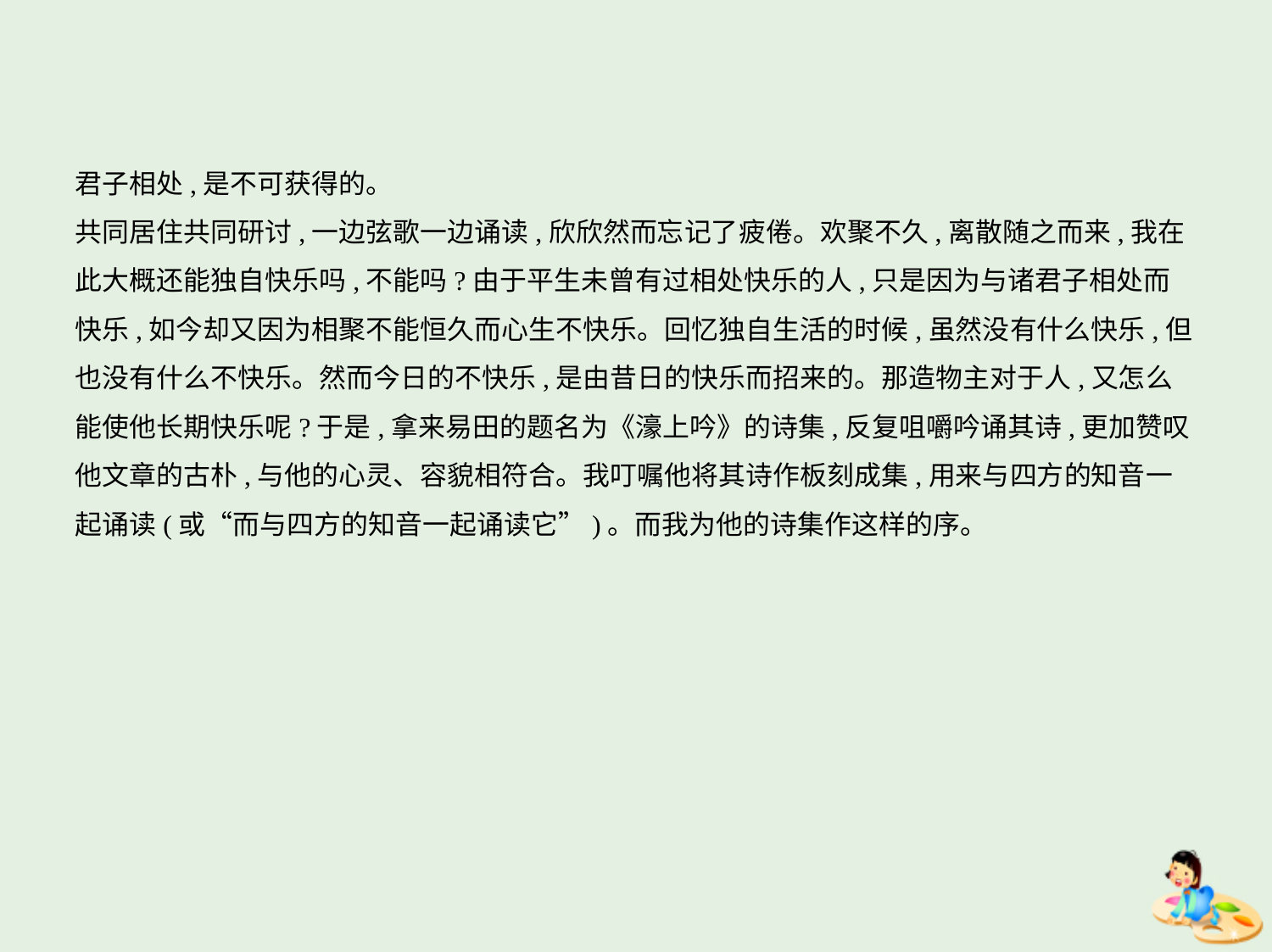

君子相处,是不可获得的。
共同居住共同研讨,一边弦歌一边诵读,欣欣然而忘记了疲倦。欢聚不久,离散随之而来,我在
此大概还能独自快乐吗,不能吗?由于平生未曾有过相处快乐的人,只是因为与诸君子相处而
快乐,如今却又因为相聚不能恒久而心生不快乐。回忆独自生活的时候,虽然没有什么快乐,但
也没有什么不快乐。然而今日的不快乐,是由昔日的快乐而招来的。那造物主对于人,又怎么
能使他长期快乐呢?于是,拿来易田的题名为《濠上吟》的诗集,反复咀嚼吟诵其诗,更加赞叹
他文章的古朴,与他的心灵、容貌相符合。我叮嘱他将其诗作板刻成集,用来与四方的知音一
起诵读(或“而与四方的知音一起诵读它”)。而我为他的诗集作这样的序。